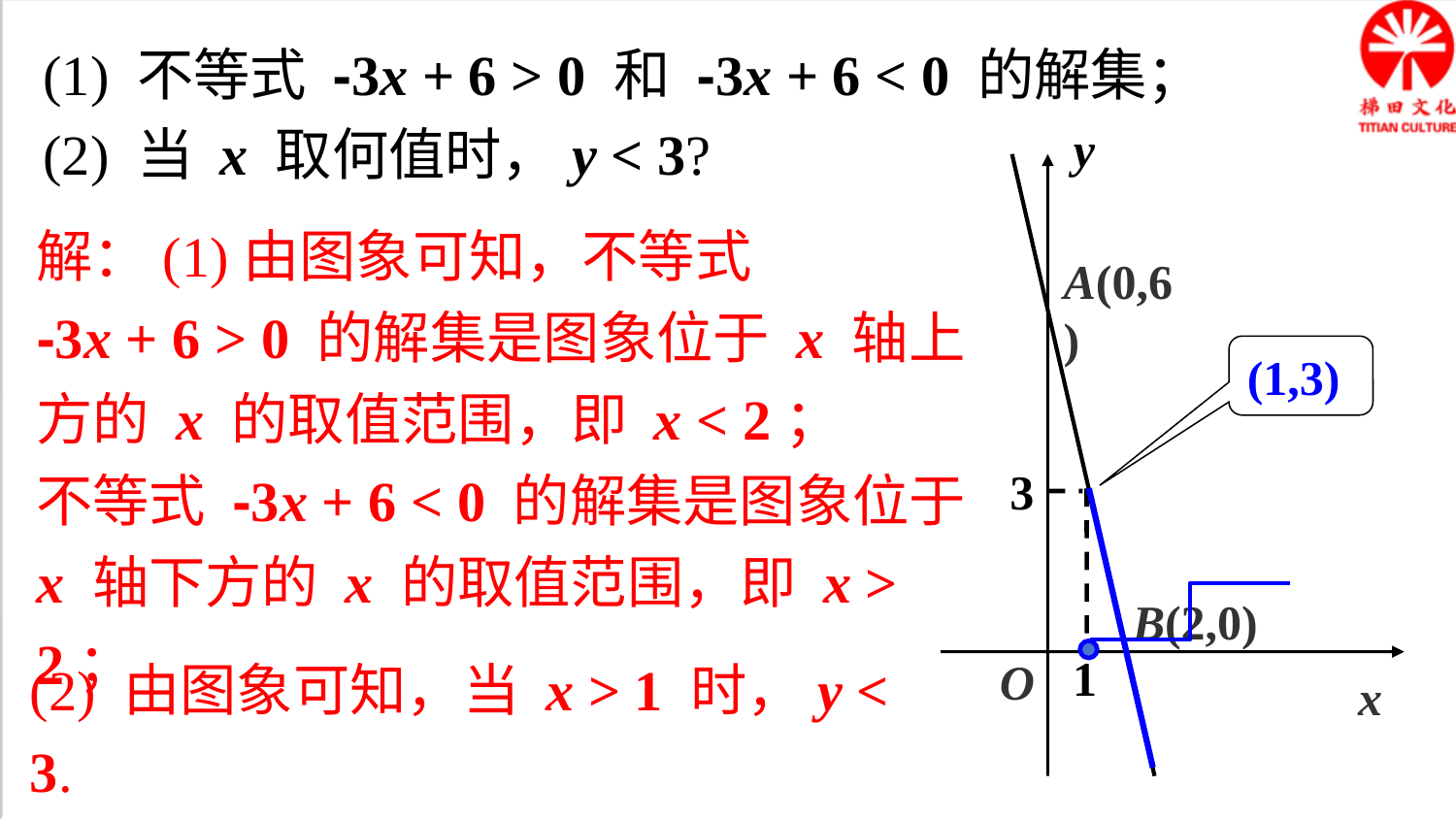

(1) 不等式 -3x + 6 > 0 和 -3x + 6 < 0 的解集；
(2) 当 x 取何值时，y < 3?
y

解：(1)由图象可知，不等式
-3x + 6 > 0 的解集是图象位于 x 轴上方的 x 的取值范围，即 x < 2；
不等式 -3x + 6 < 0 的解集是图象位于 x 轴下方的 x 的取值范围，即 x > 2；
A(0,6)
(1,3)
3

1

B(2,0)

(2) 由图象可知，当 x > 1 时，y < 3.

O

 x